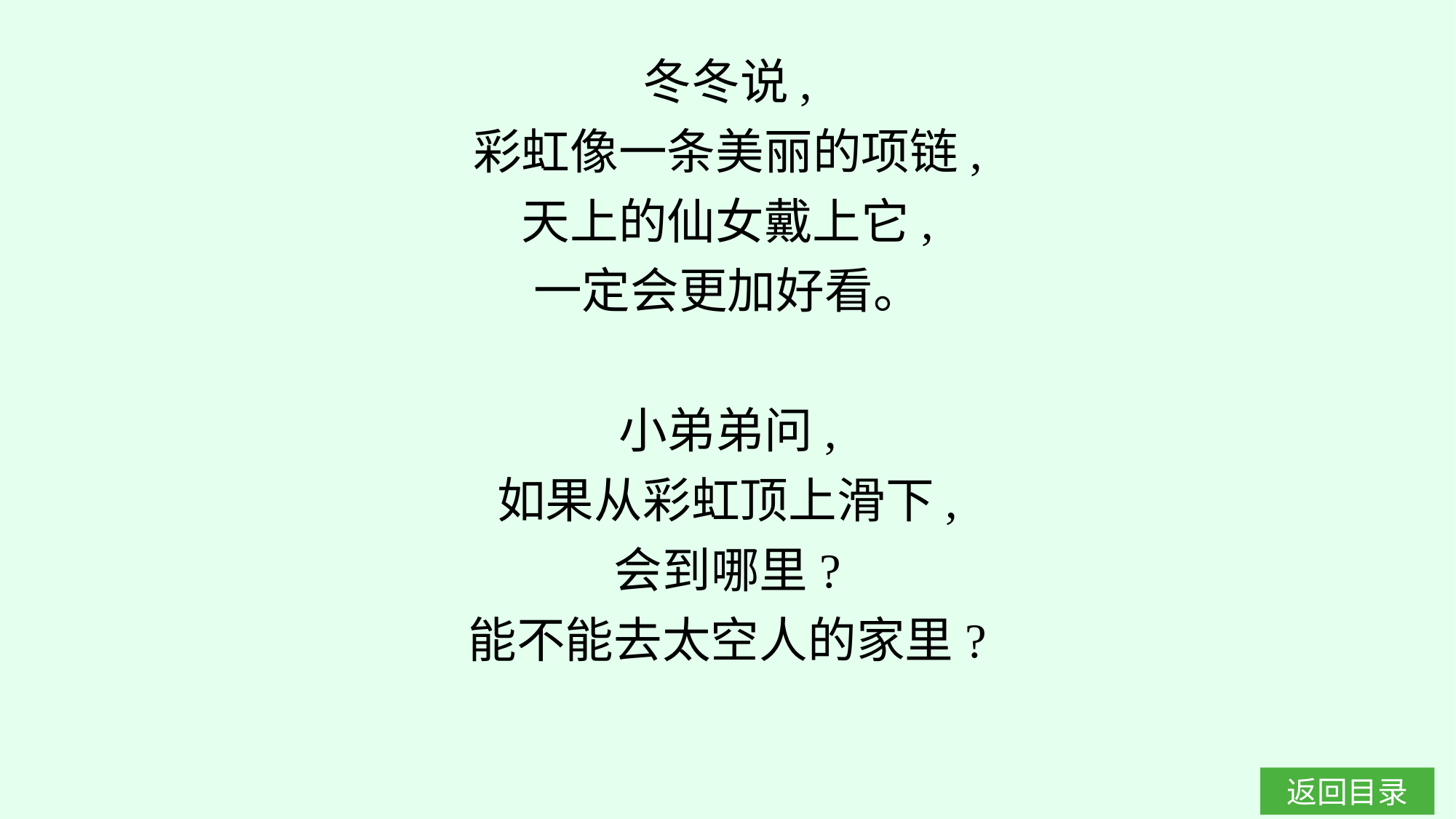

冬冬说,
彩虹像一条美丽的项链,
天上的仙女戴上它,
一定会更加好看。

小弟弟问,
如果从彩虹顶上滑下,
会到哪里?
能不能去太空人的家里?